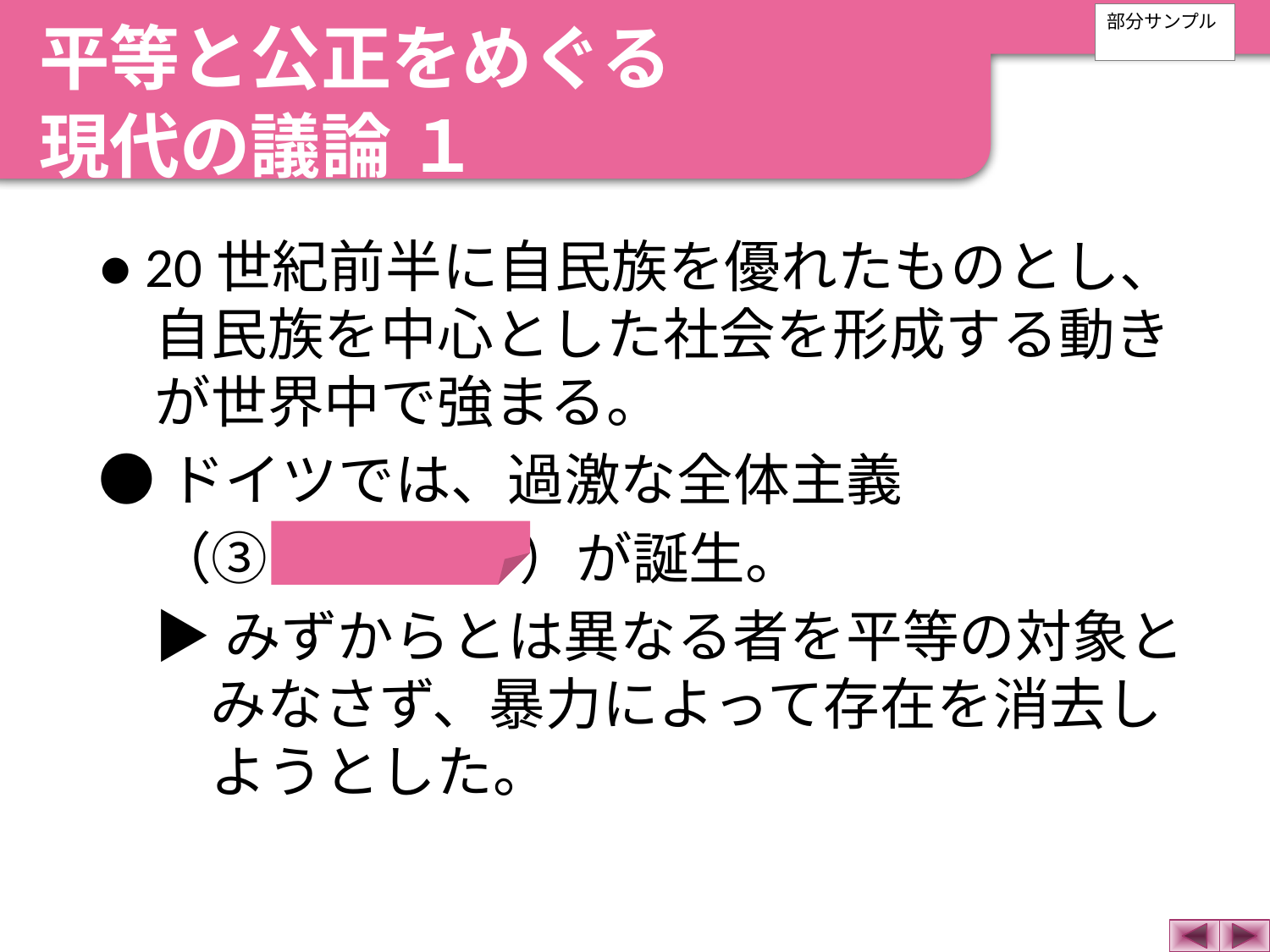

平等と公正をめぐる
現代の議論 １
部分サンプル
● 20世紀前半に自民族を優れたものとし、自民族を中心とした社会を形成する動きが世界中で強まる。
●ドイツでは、過激な全体主義
　（③ ナチズム ）が誕生。
▶みずからとは異なる者を平等の対象とみなさず、暴力によって存在を消去しようとした。